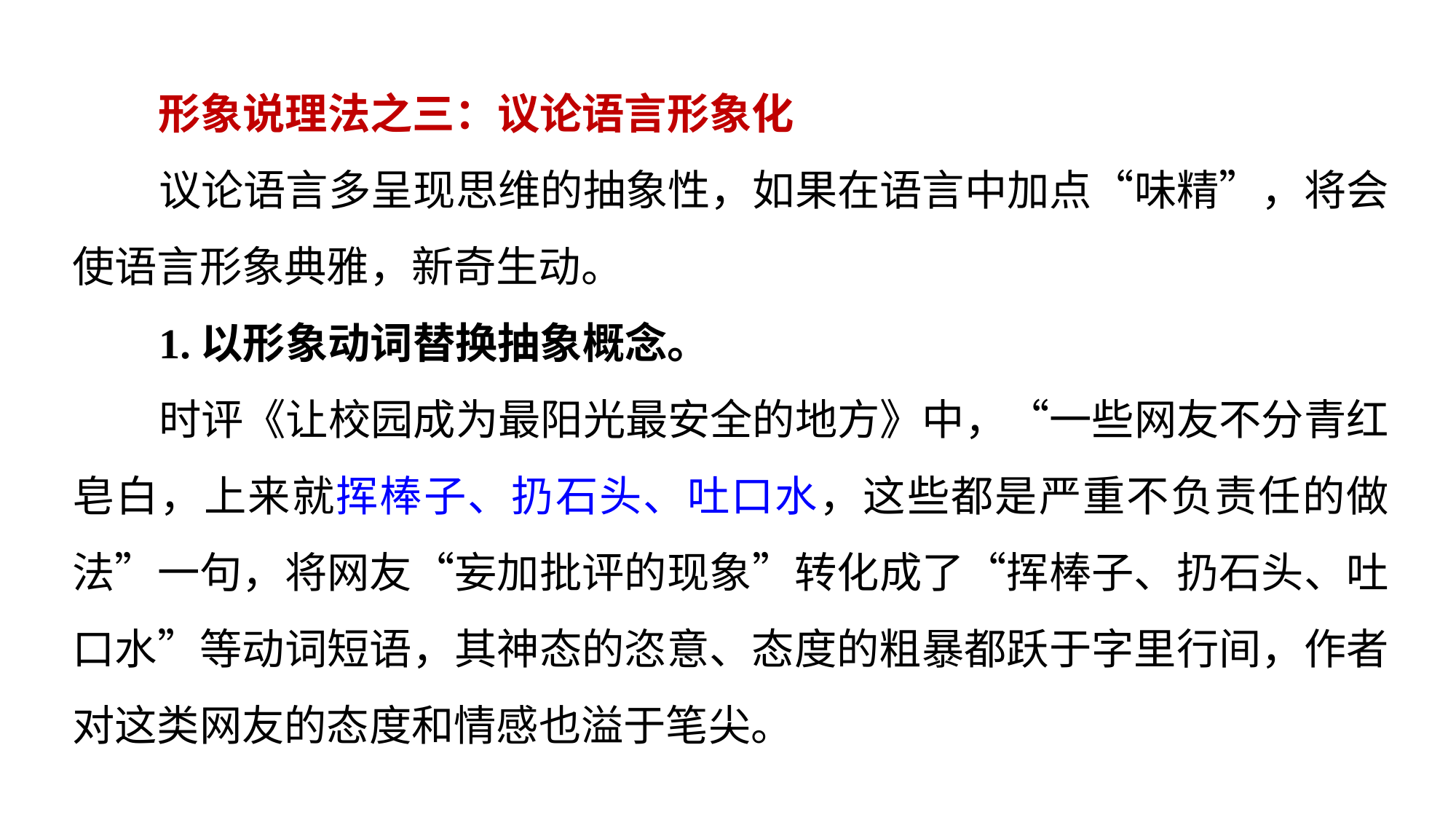

形象说理法之三：议论语言形象化
议论语言多呈现思维的抽象性，如果在语言中加点“味精”，将会使语言形象典雅，新奇生动。
1.以形象动词替换抽象概念。
时评《让校园成为最阳光最安全的地方》中，“一些网友不分青红皂白，上来就挥棒子、扔石头、吐口水，这些都是严重不负责任的做法”一句，将网友“妄加批评的现象”转化成了“挥棒子、扔石头、吐口水”等动词短语，其神态的恣意、态度的粗暴都跃于字里行间，作者对这类网友的态度和情感也溢于笔尖。